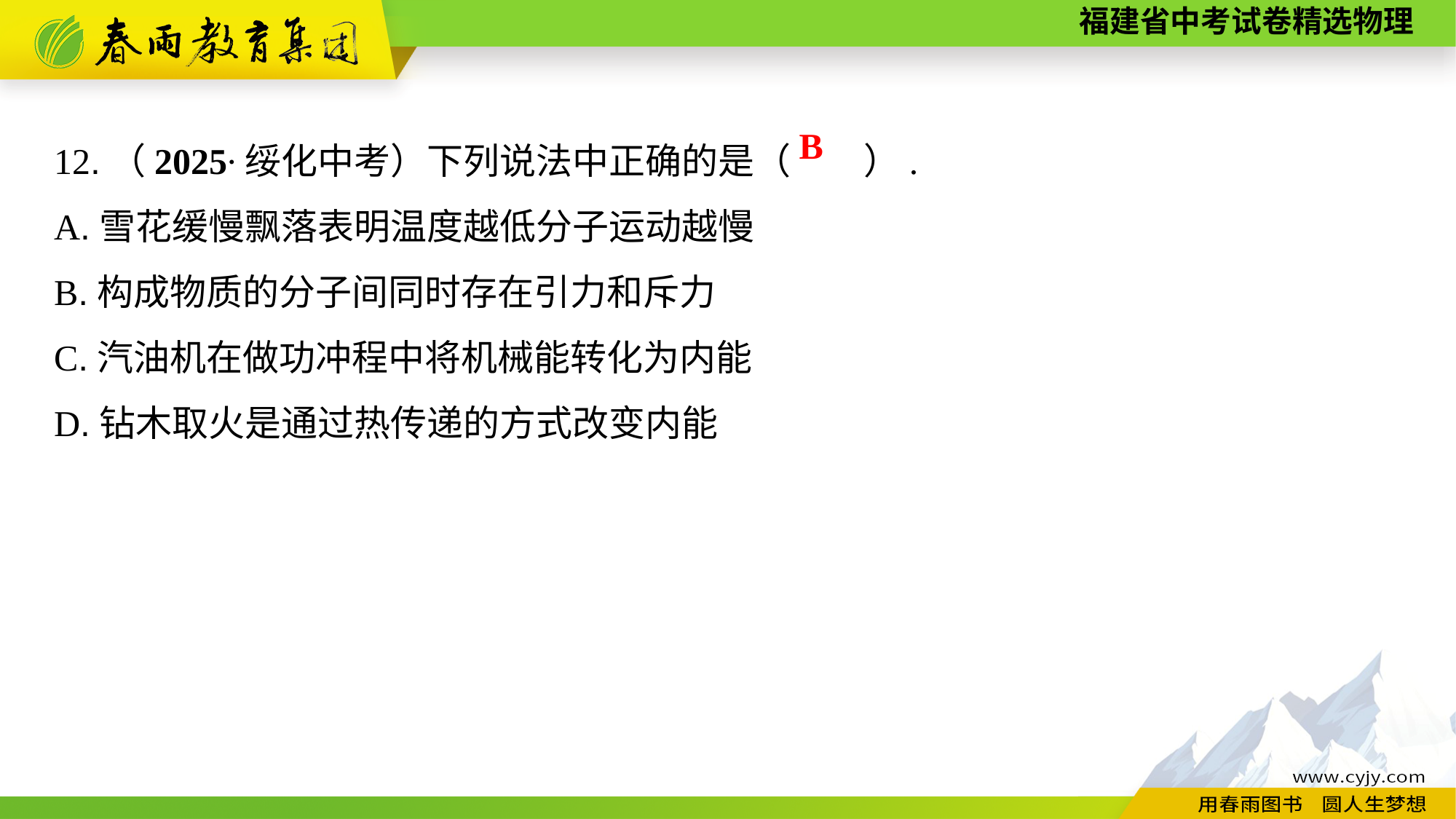

12.（2025∙绥化中考）下列说法中正确的是（　　）.
A.雪花缓慢飘落表明温度越低分子运动越慢
B.构成物质的分子间同时存在引力和斥力
C.汽油机在做功冲程中将机械能转化为内能
D.钻木取火是通过热传递的方式改变内能
B